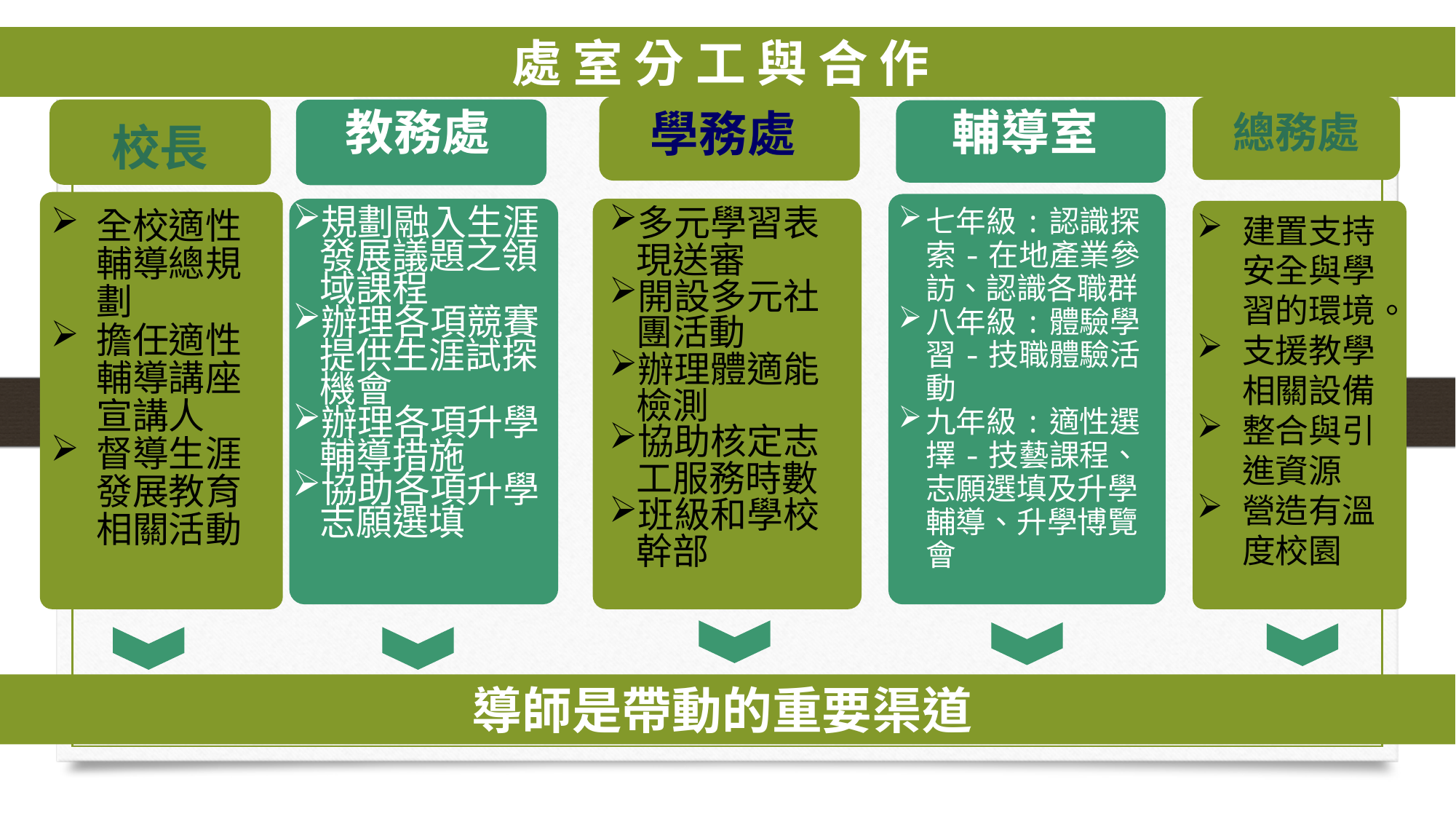

處 室 分 工 與 合 作

總務處

校長

教務處
輔導室
學務處

七年級:認識探索-在地產業參訪、認識各職群
八年級:體驗學習-技職體驗活動
九年級:適性選擇-技藝課程、志願選填及升學輔導、升學博覽會

多元學習表現送審
開設多元社團活動
辦理體適能檢測
協助核定志工服務時數
班級和學校幹部
全校適性輔導總規劃
擔任適性輔導講座宣講人
督導生涯發展教育相關活動

規劃融入生涯發展議題之領域課程
辦理各項競賽提供生涯試探機會
辦理各項升學輔導措施
協助各項升學志願選填
建置支持安全與學習的環境。
支援教學相關設備
整合與引進資源
營造有溫度校園

導師是帶動的重要渠道